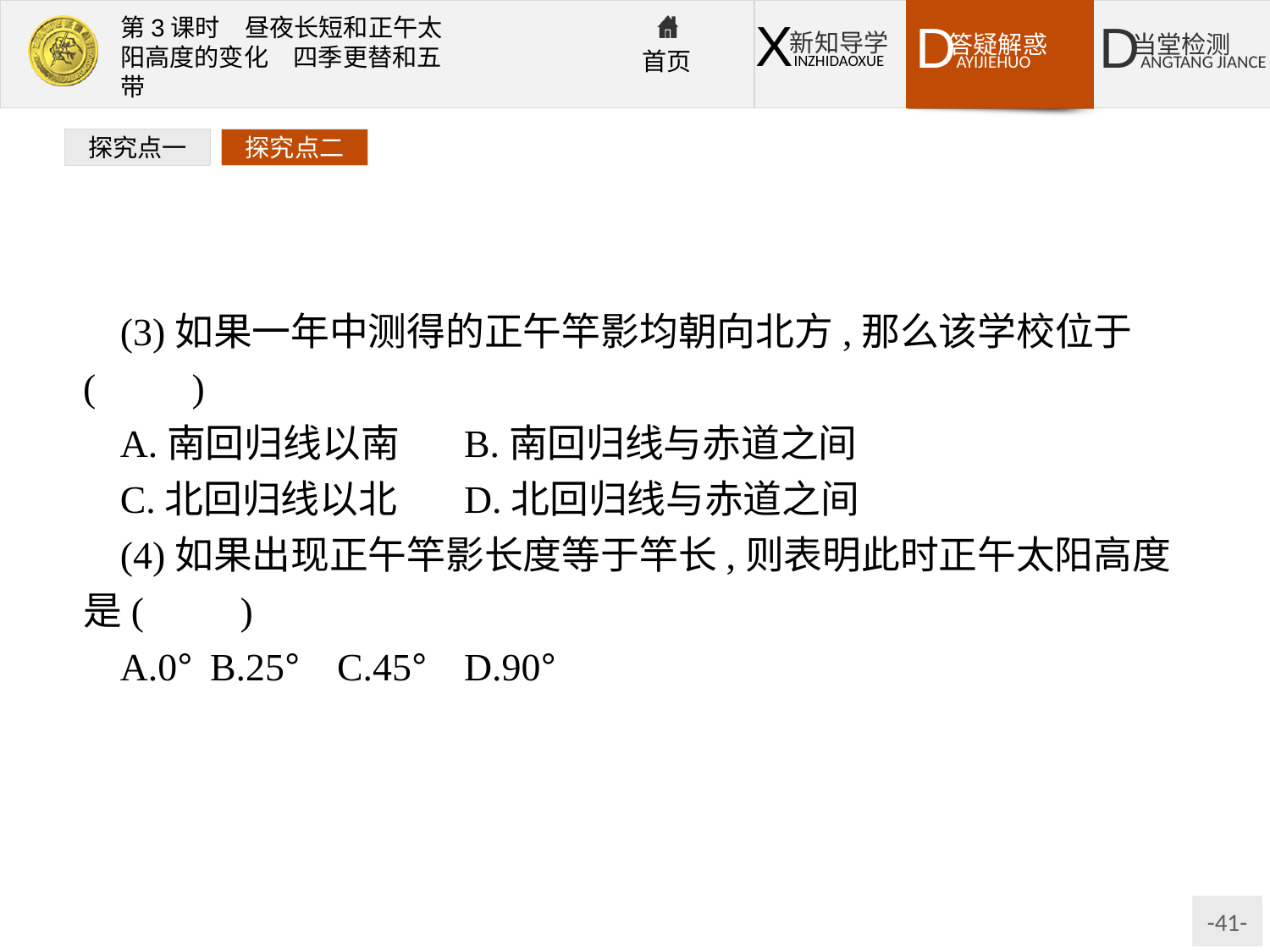

探究点一
探究点二
(3)如果一年中测得的正午竿影均朝向北方,那么该学校位于(　　)
A.南回归线以南	B.南回归线与赤道之间
C.北回归线以北	D.北回归线与赤道之间
(4)如果出现正午竿影长度等于竿长,则表明此时正午太阳高度是(　　)
A.0°	B.25°	C.45°	D.90°